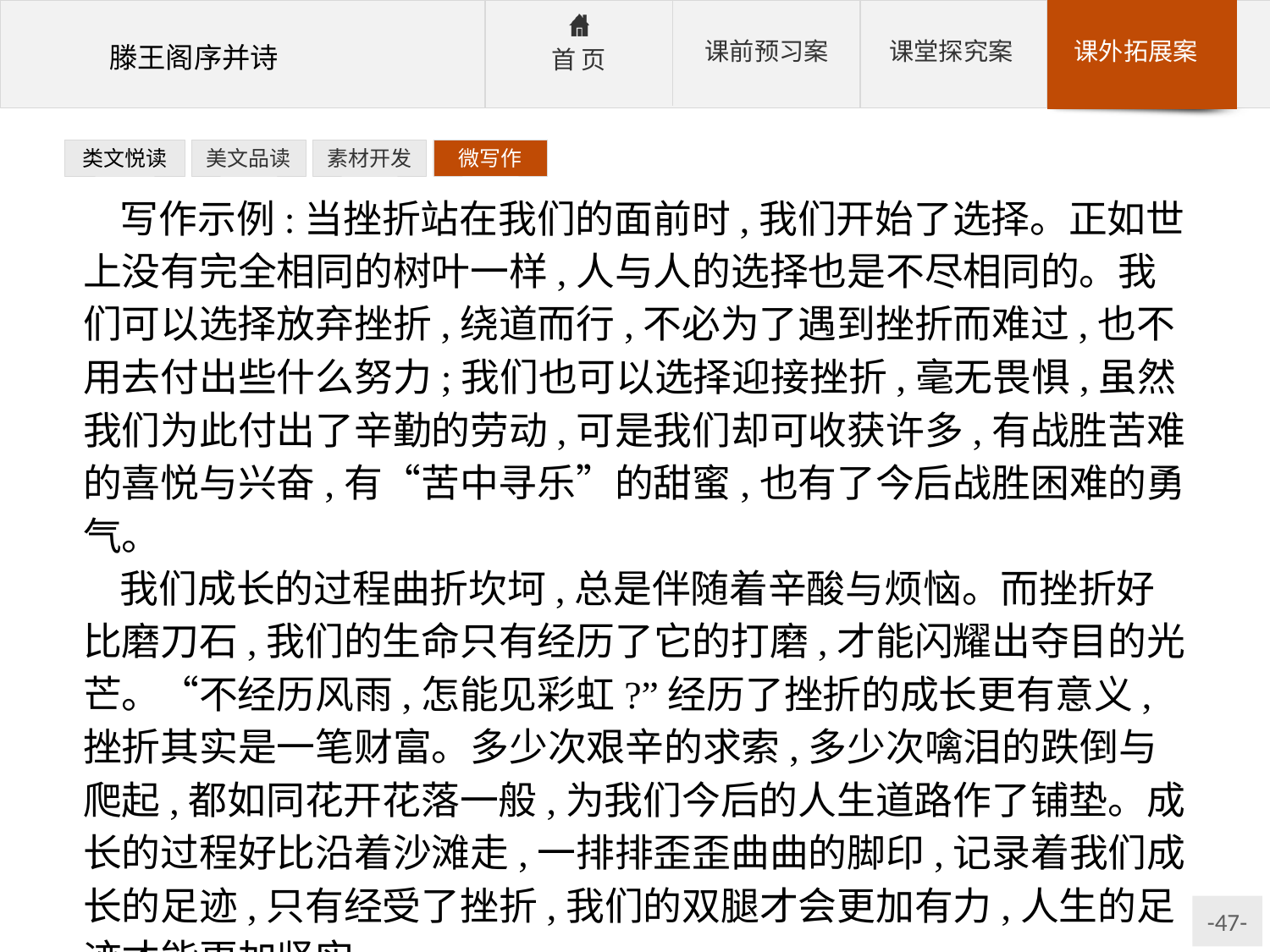

类文悦读
美文品读
素材开发
微写作
写作示例:当挫折站在我们的面前时,我们开始了选择。正如世上没有完全相同的树叶一样,人与人的选择也是不尽相同的。我们可以选择放弃挫折,绕道而行,不必为了遇到挫折而难过,也不用去付出些什么努力;我们也可以选择迎接挫折,毫无畏惧,虽然我们为此付出了辛勤的劳动,可是我们却可收获许多,有战胜苦难的喜悦与兴奋,有“苦中寻乐”的甜蜜,也有了今后战胜困难的勇气。
我们成长的过程曲折坎坷,总是伴随着辛酸与烦恼。而挫折好比磨刀石,我们的生命只有经历了它的打磨,才能闪耀出夺目的光芒。“不经历风雨,怎能见彩虹?”经历了挫折的成长更有意义,挫折其实是一笔财富。多少次艰辛的求索,多少次噙泪的跌倒与爬起,都如同花开花落一般,为我们今后的人生道路作了铺垫。成长的过程好比沿着沙滩走,一排排歪歪曲曲的脚印,记录着我们成长的足迹,只有经受了挫折,我们的双腿才会更加有力,人生的足迹才能更加坚实。